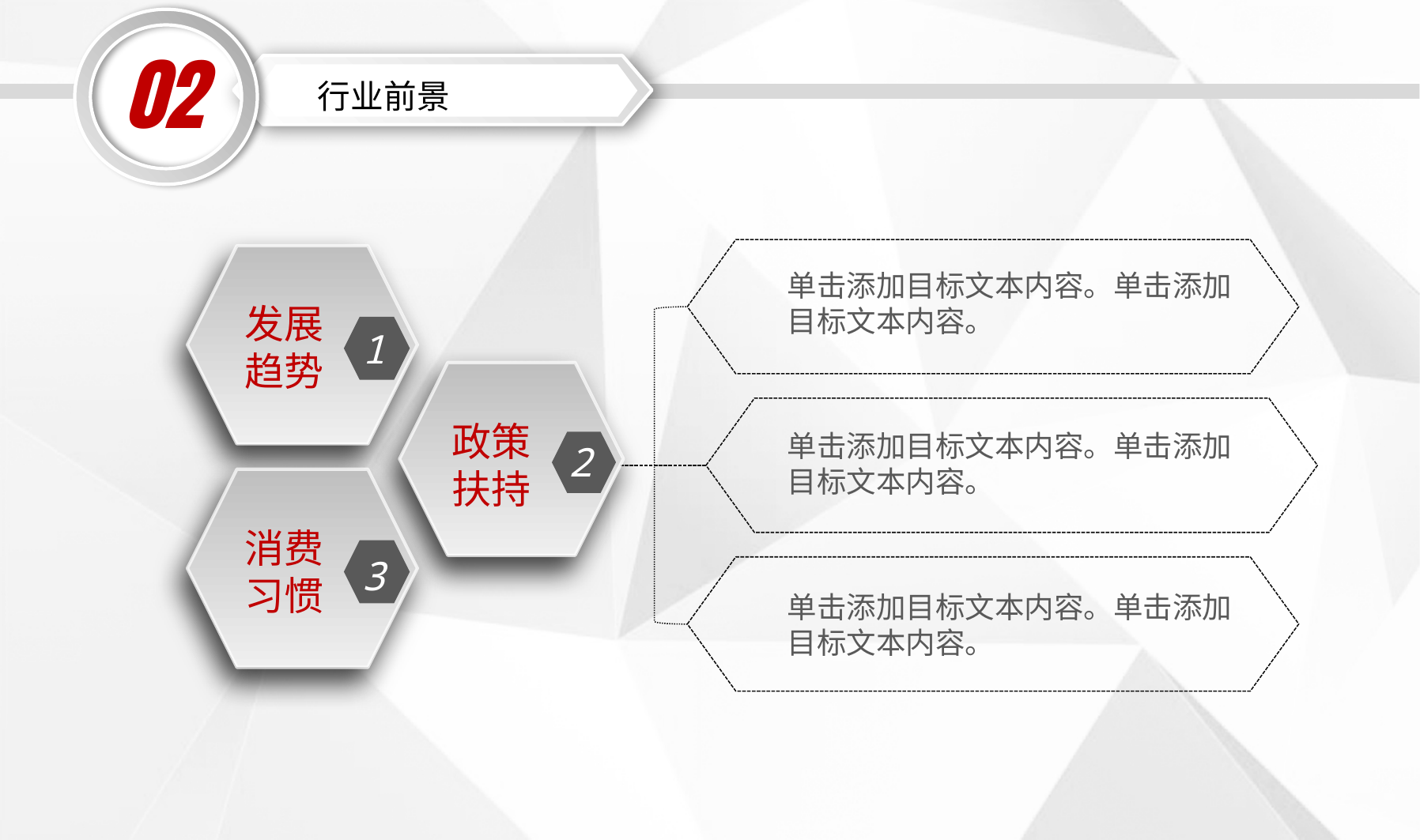

02

行业前景

单击添加目标文本内容。单击添加
目标文本内容。

发展
趋势

1

政策
扶持
单击添加目标文本内容。单击添加
目标文本内容。
2

消费
习惯
3

单击添加目标文本内容。单击添加
目标文本内容。